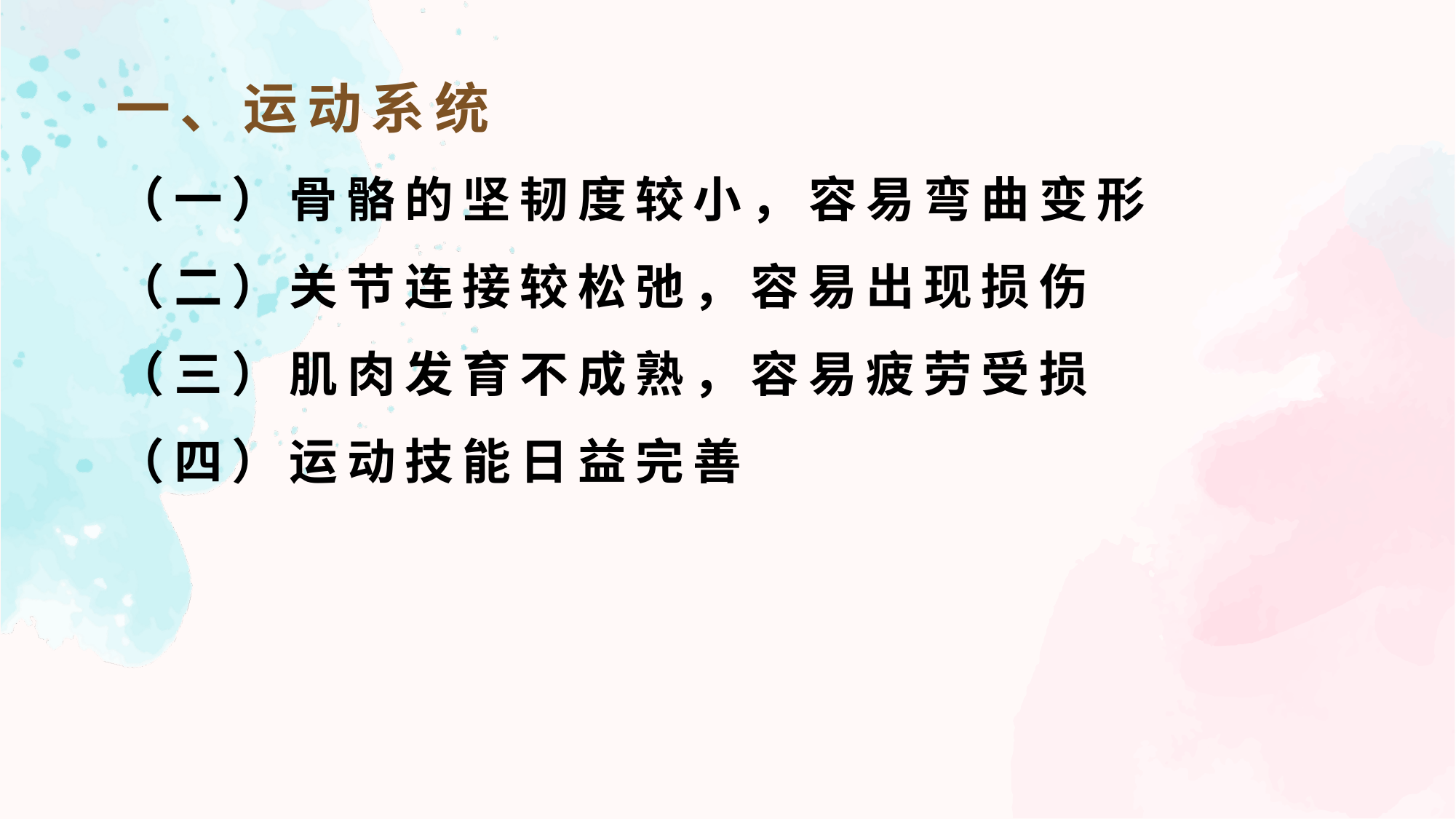

一、运动系统
（一）骨骼的坚韧度较小，容易弯曲变形
（二）关节连接较松弛，容易出现损伤
（三）肌肉发育不成熟，容易疲劳受损
（四）运动技能日益完善